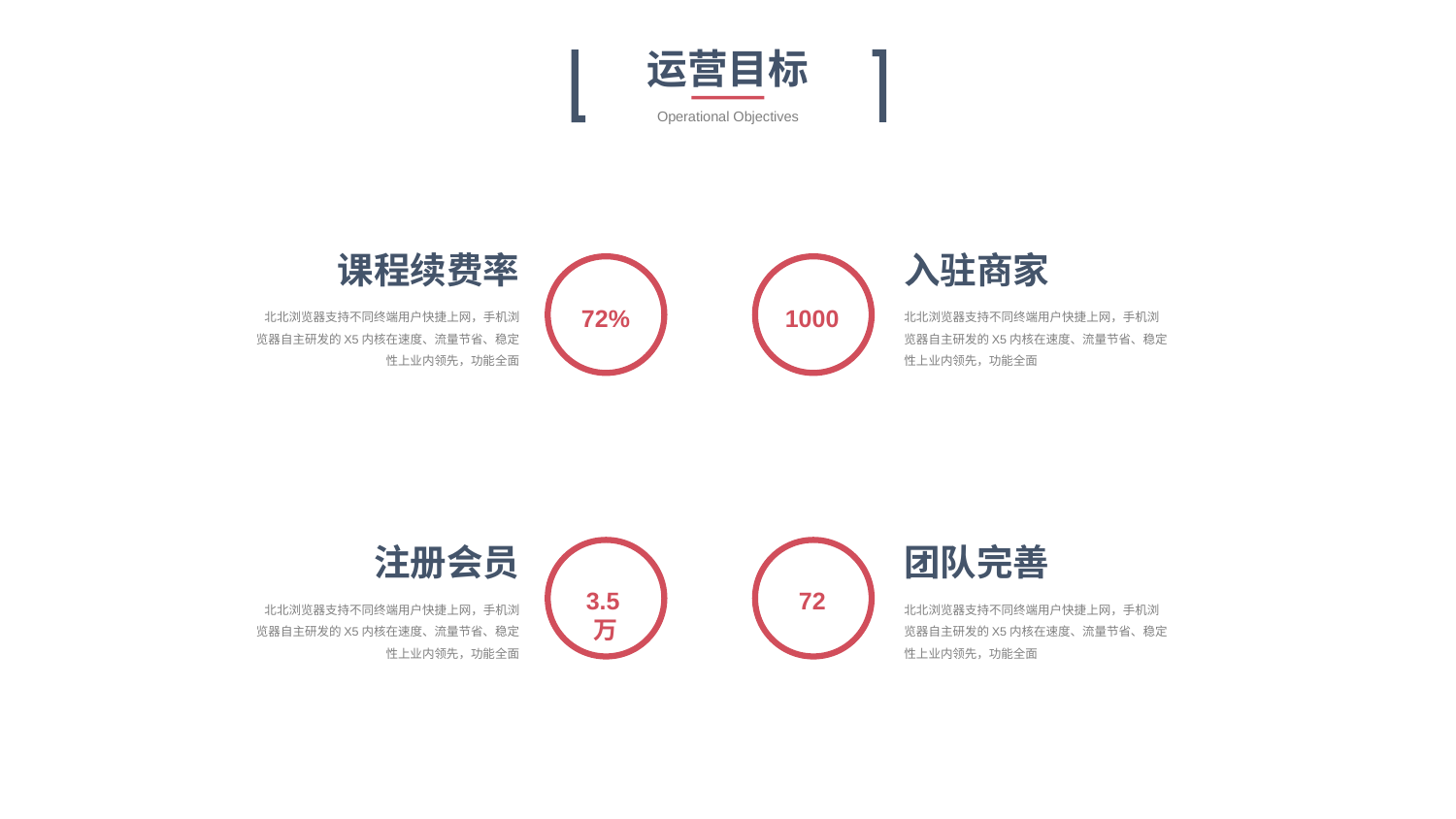

运营目标

Operational Objectives

课程续费率
入驻商家

北北浏览器支持不同终端用户快捷上网，手机浏览器自主研发的X5内核在速度、流量节省、稳定性上业内领先，功能全面
北北浏览器支持不同终端用户快捷上网，手机浏览器自主研发的X5内核在速度、流量节省、稳定性上业内领先，功能全面
72%
1000
注册会员
团队完善

3.5万
72
北北浏览器支持不同终端用户快捷上网，手机浏览器自主研发的X5内核在速度、流量节省、稳定性上业内领先，功能全面
北北浏览器支持不同终端用户快捷上网，手机浏览器自主研发的X5内核在速度、流量节省、稳定性上业内领先，功能全面